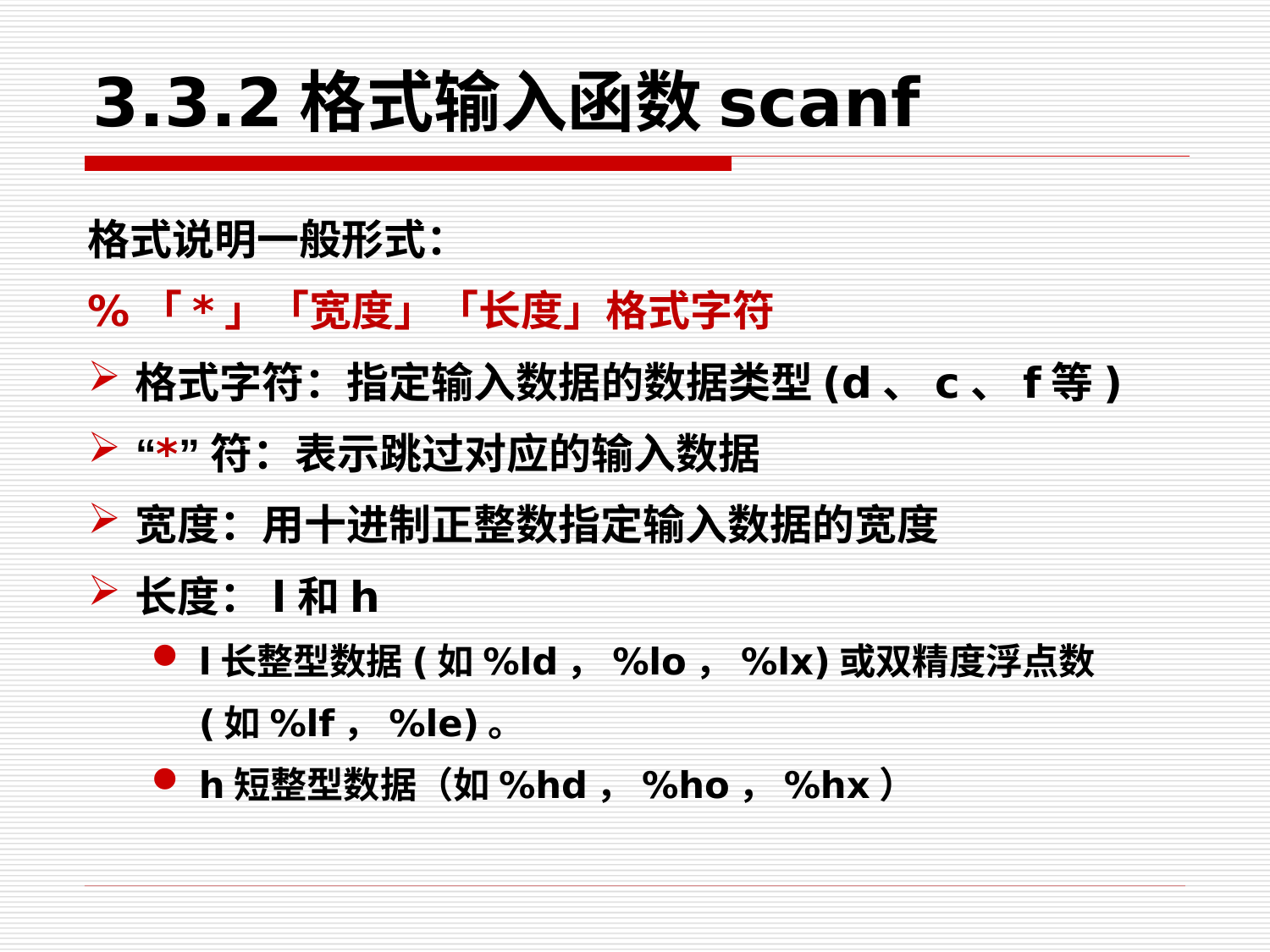

# 3.3.2格式输入函数scanf
格式说明一般形式：
%「*」「宽度」「长度」格式字符
格式字符：指定输入数据的数据类型(d、c、f等)
“*”符：表示跳过对应的输入数据
宽度：用十进制正整数指定输入数据的宽度
长度：l和h
l长整型数据(如%ld，%lo，%lx)或双精度浮点数(如%lf，%le)。
h短整型数据（如%hd，%ho，%hx）